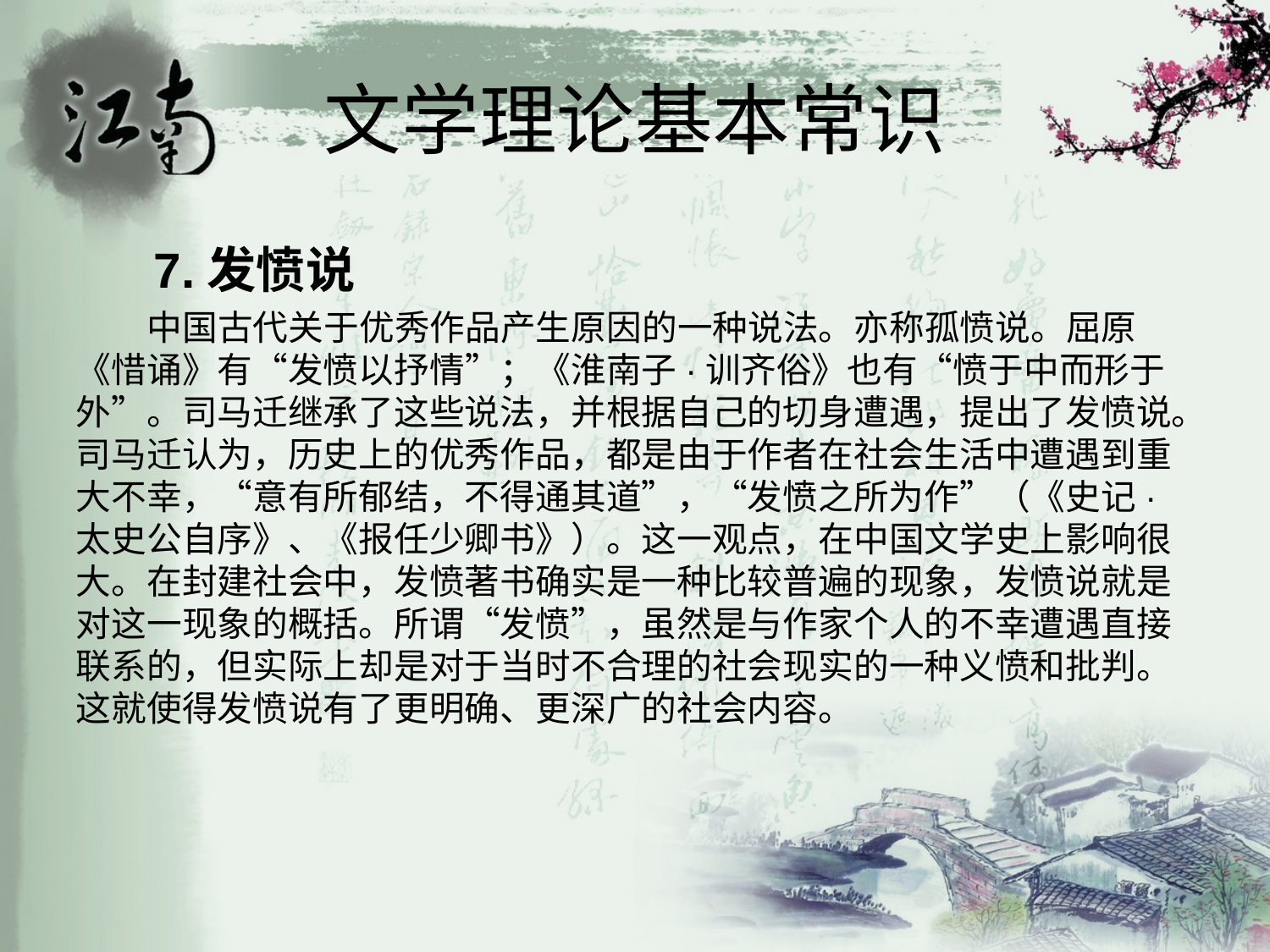

# 文学理论基本常识
        7.发愤说
        中国古代关于优秀作品产生原因的一种说法。亦称孤愤说。屈原《惜诵》有“发愤以抒情”；《淮南子·训齐俗》也有“愤于中而形于外”。司马迁继承了这些说法，并根据自己的切身遭遇，提出了发愤说。司马迁认为，历史上的优秀作品，都是由于作者在社会生活中遭遇到重大不幸，“意有所郁结，不得通其道”，“发愤之所为作”（《史记·太史公自序》、《报任少卿书》）。这一观点，在中国文学史上影响很大。在封建社会中，发愤著书确实是一种比较普遍的现象，发愤说就是对这一现象的概括。所谓“发愤”，虽然是与作家个人的不幸遭遇直接联系的，但实际上却是对于当时不合理的社会现实的一种义愤和批判。这就使得发愤说有了更明确、更深广的社会内容。